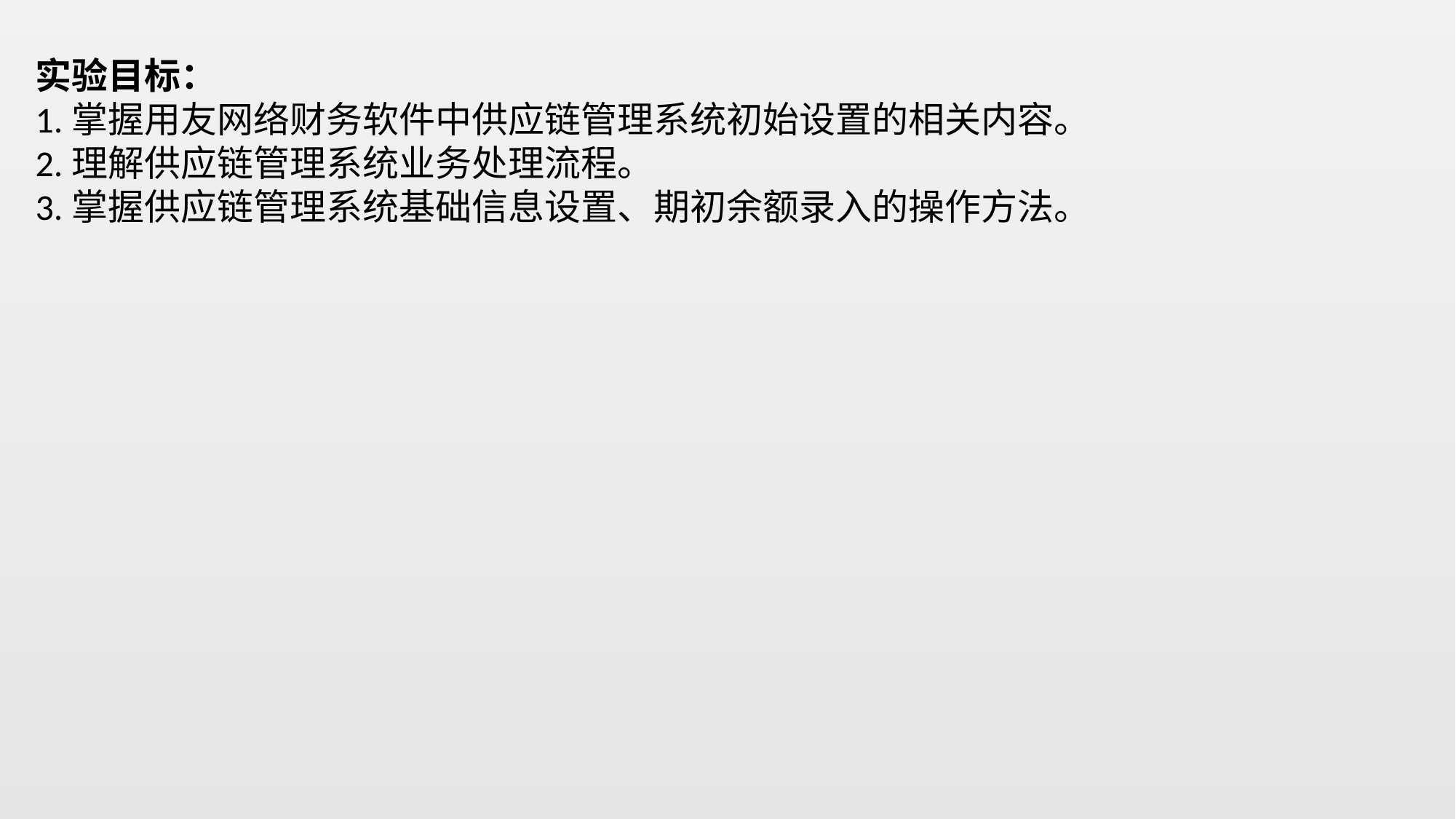

实验目标：
1.掌握用友网络财务软件中供应链管理系统初始设置的相关内容。
2.理解供应链管理系统业务处理流程。
3.掌握供应链管理系统基础信息设置、期初余额录入的操作方法。